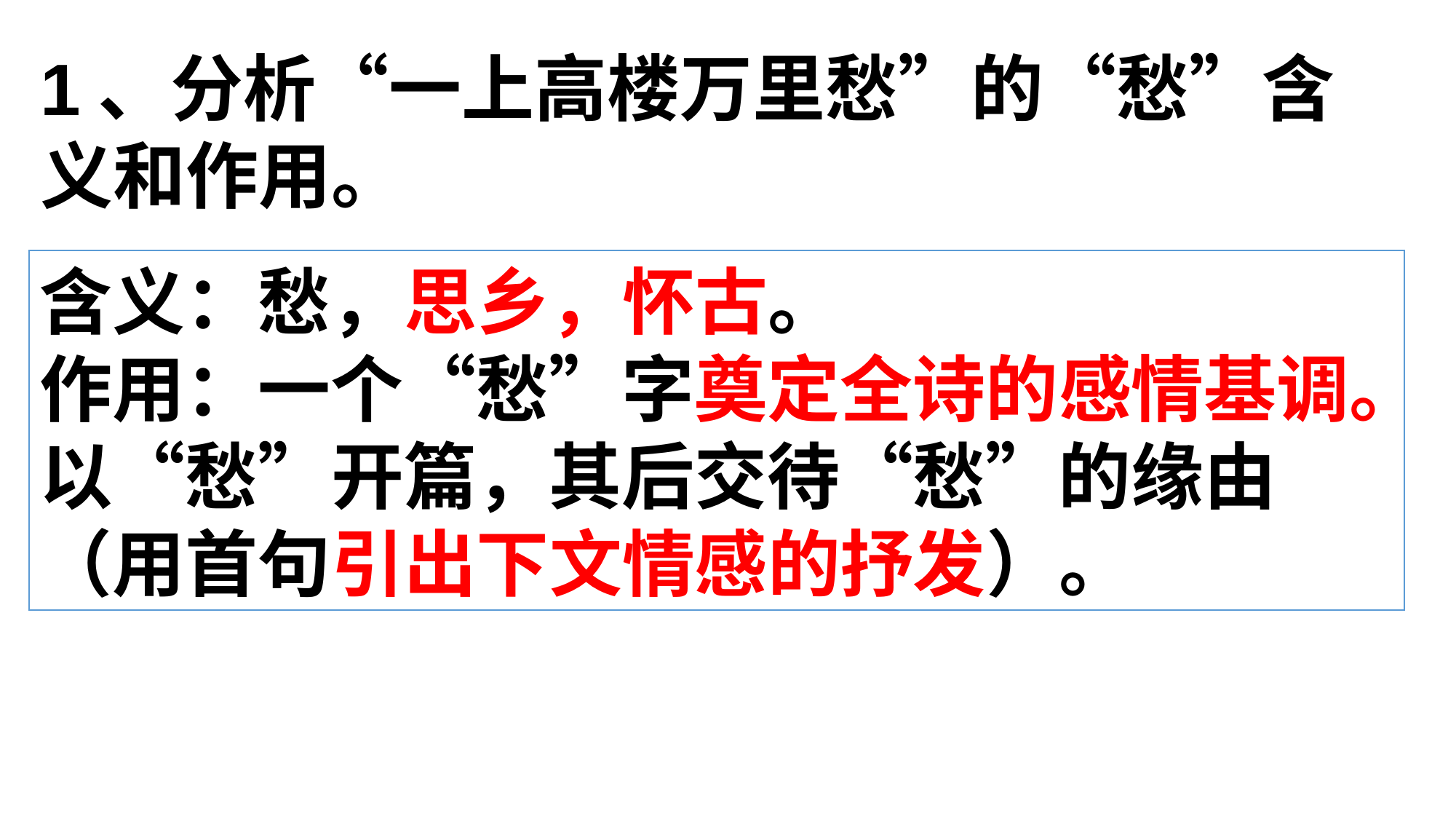

1、分析“一上高楼万里愁”的“愁”含义和作用。
含义：愁，思乡，怀古。
作用：一个“愁”字奠定全诗的感情基调。以“愁”开篇，其后交待“愁”的缘由（用首句引出下文情感的抒发）。